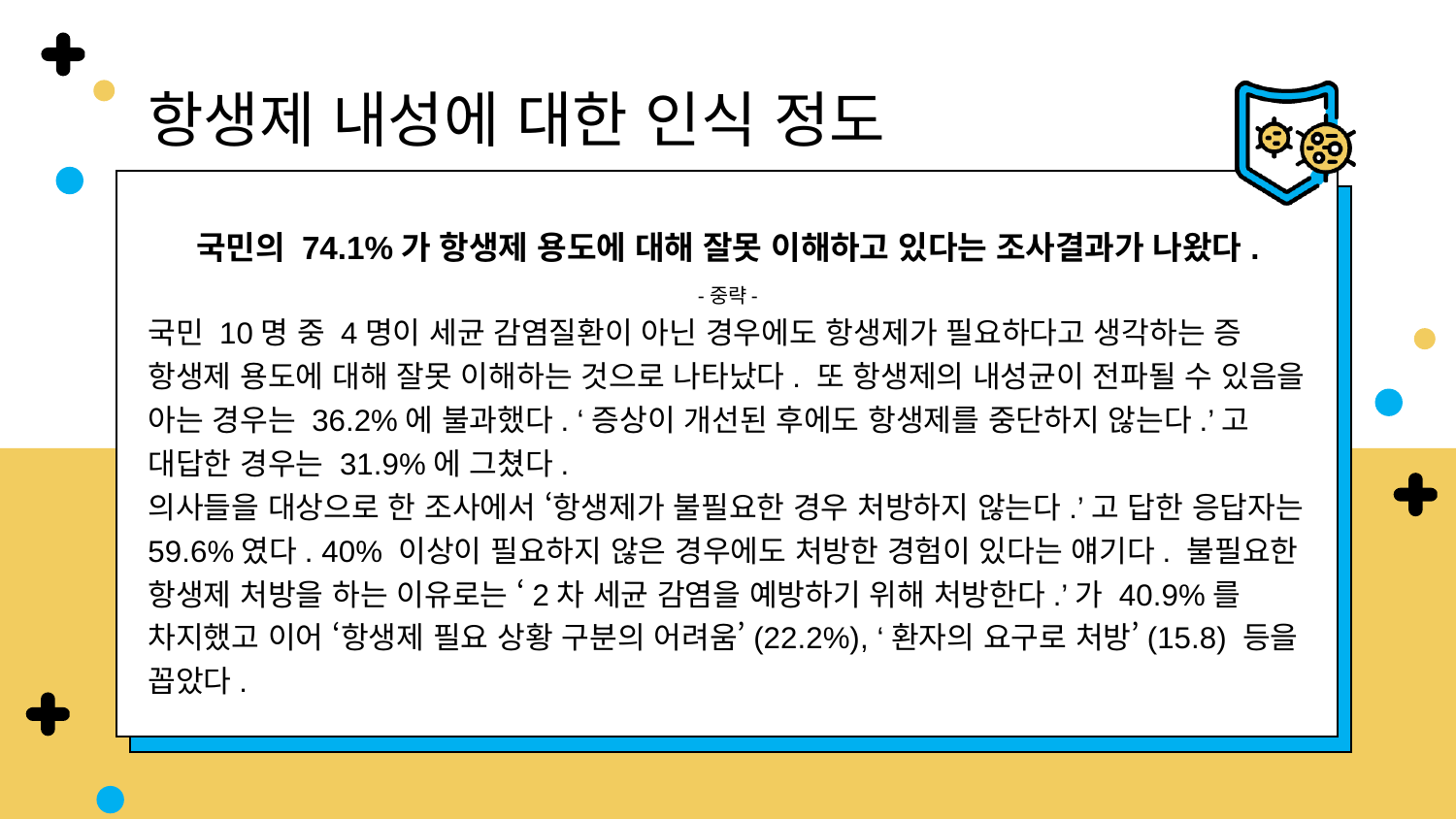

항생제 내성에 대한 인식 정도
국민의 74.1%가 항생제 용도에 대해 잘못 이해하고 있다는 조사결과가 나왔다.
-중략-
국민 10명 중 4명이 세균 감염질환이 아닌 경우에도 항생제가 필요하다고 생각하는 증 항생제 용도에 대해 잘못 이해하는 것으로 나타났다. 또 항생제의 내성균이 전파될 수 있음을 아는 경우는 36.2%에 불과했다. ‘증상이 개선된 후에도 항생제를 중단하지 않는다.’고 대답한 경우는 31.9%에 그쳤다.
의사들을 대상으로 한 조사에서 ‘항생제가 불필요한 경우 처방하지 않는다.’고 답한 응답자는 59.6%였다. 40% 이상이 필요하지 않은 경우에도 처방한 경험이 있다는 얘기다. 불필요한 항생제 처방을 하는 이유로는 ‘2차 세균 감염을 예방하기 위해 처방한다.’가 40.9%를 차지했고 이어 ‘항생제 필요 상황 구분의 어려움’(22.2%), ‘환자의 요구로 처방’(15.8) 등을 꼽았다.